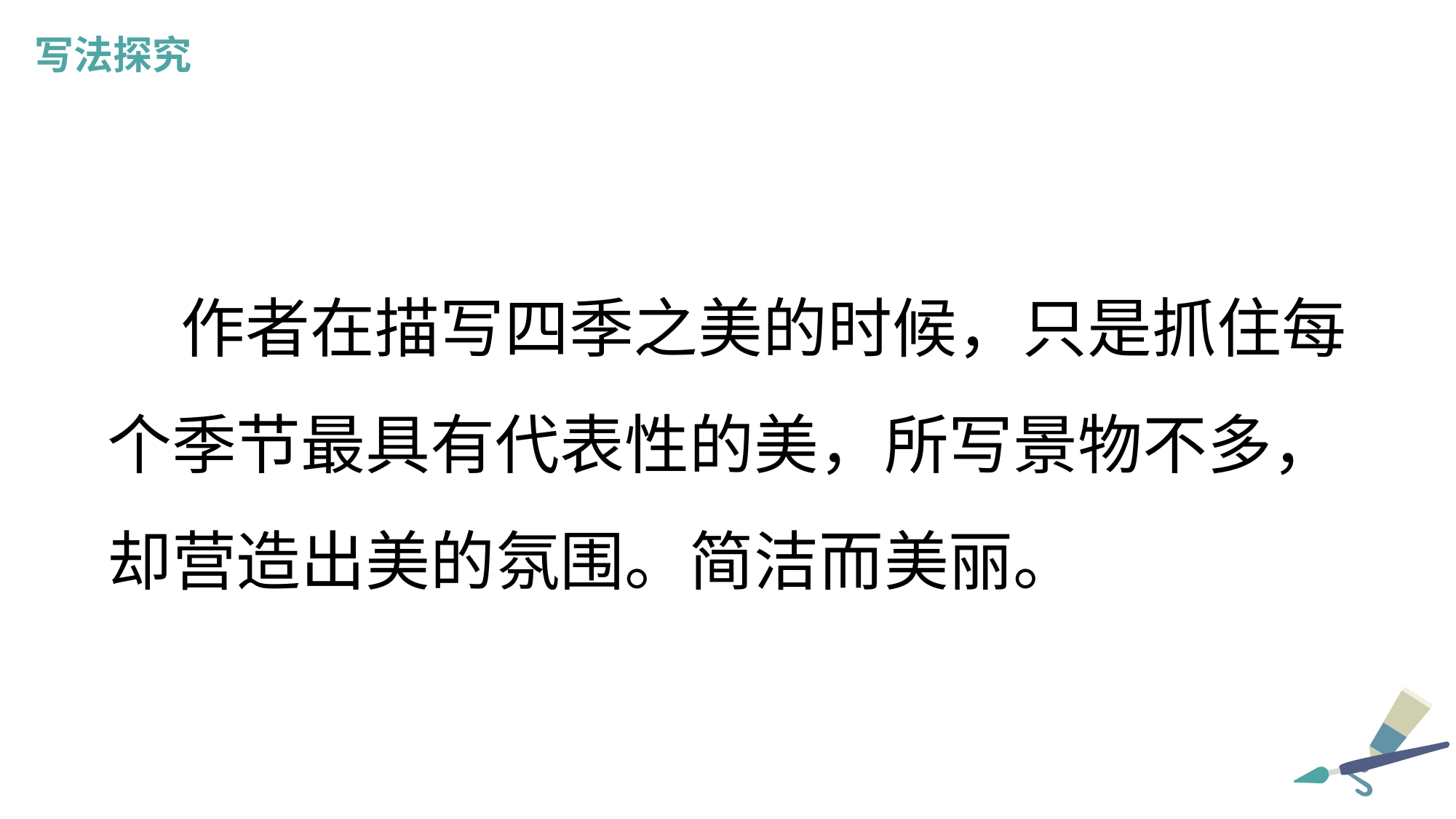

写法探究
    作者在描写四季之美的时候，只是抓住每个季节最具有代表性的美，所写景物不多，却营造出美的氛围。简洁而美丽。